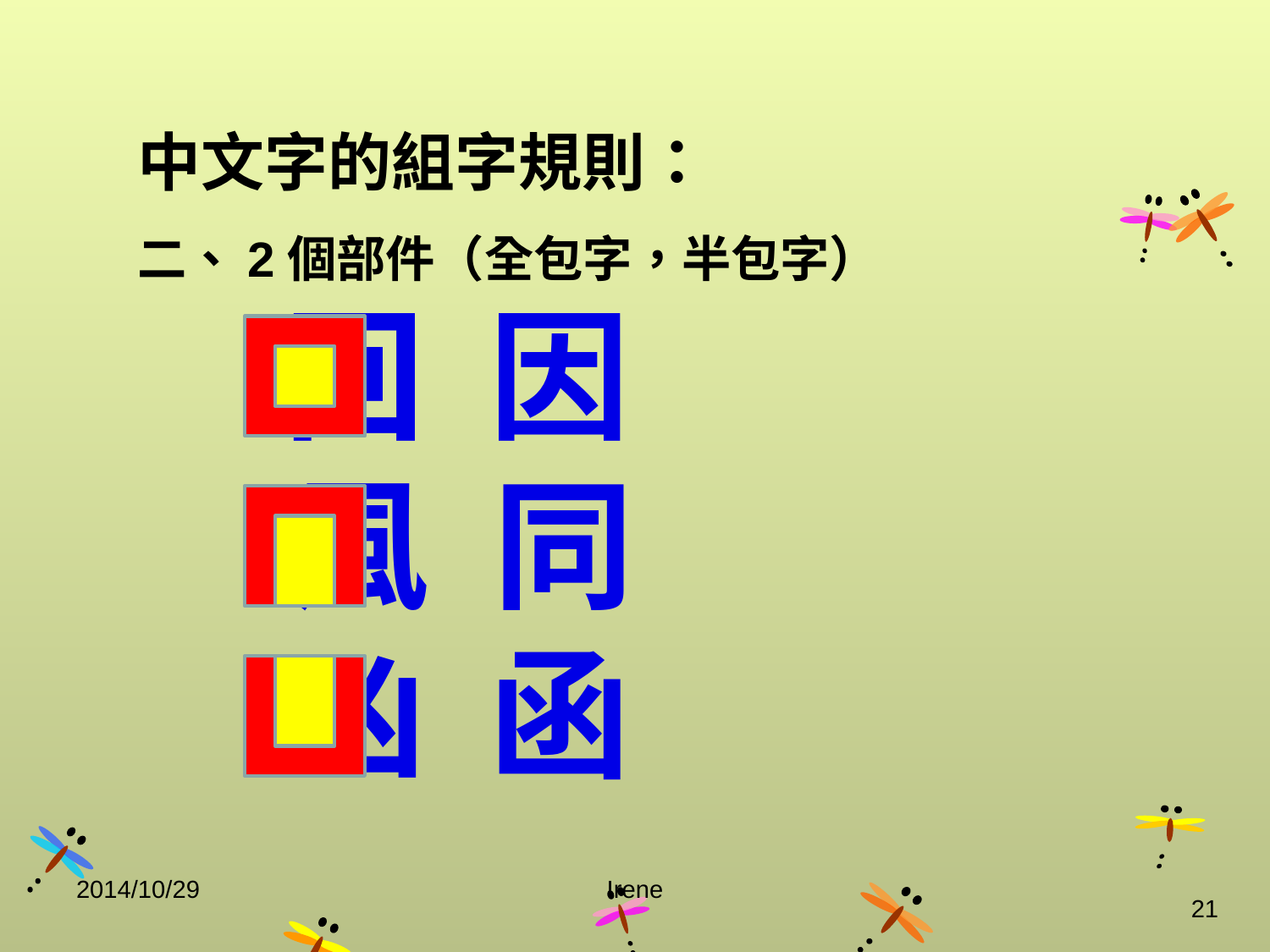

中文字的組字規則：
二、2個部件（全包字，半包字）
            回  因
     風  同
     凶  函

2014/10/29
Irene